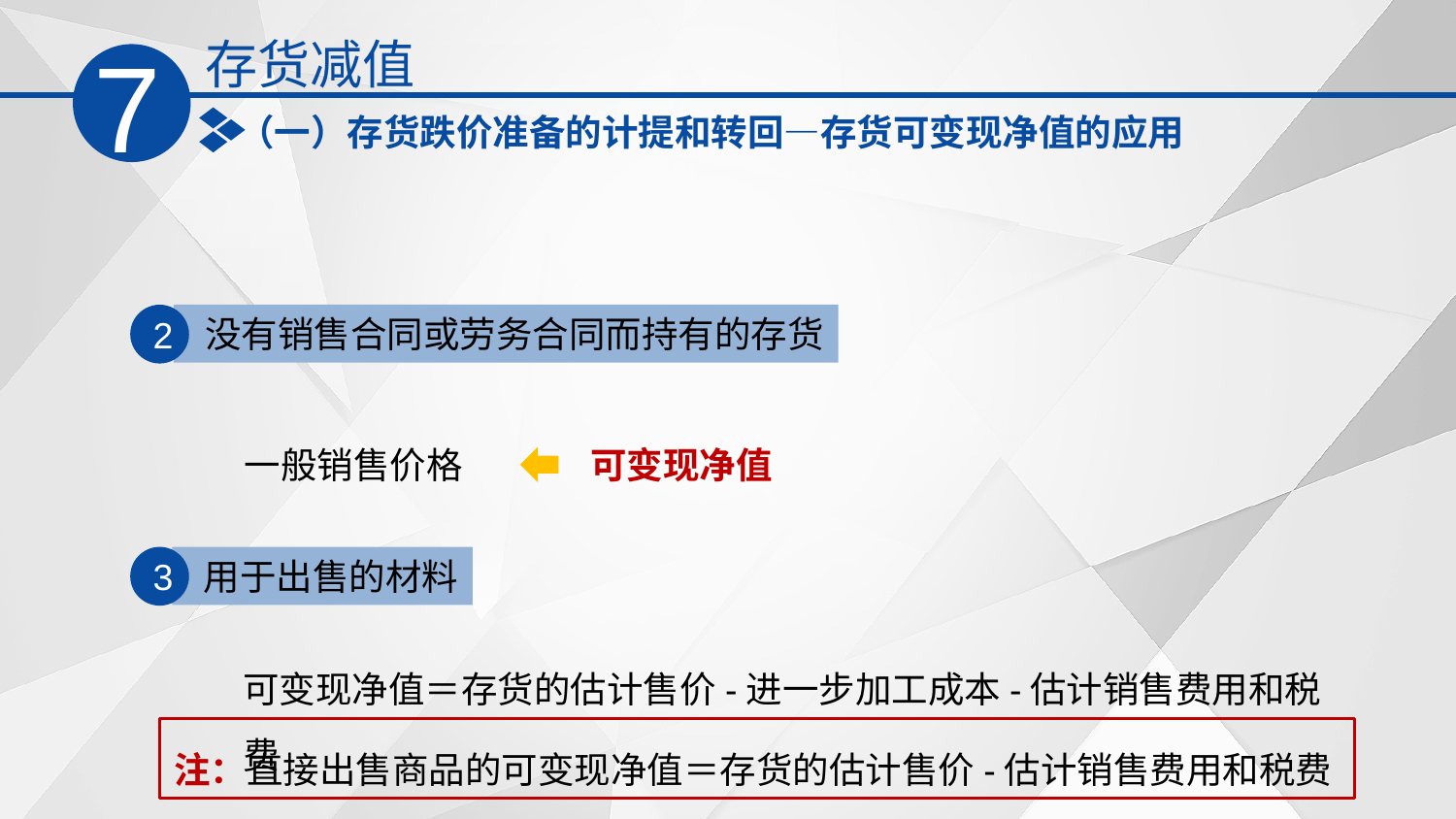

存货减值
7

（一）存货跌价准备的计提和转回—存货可变现净值的应用

2
 没有销售合同或劳务合同而持有的存货
一般销售价格
可变现净值

3
 用于出售的材料
可变现净值＝存货的估计售价-进一步加工成本-估计销售费用和税费
注：直接出售商品的可变现净值＝存货的估计售价-估计销售费用和税费